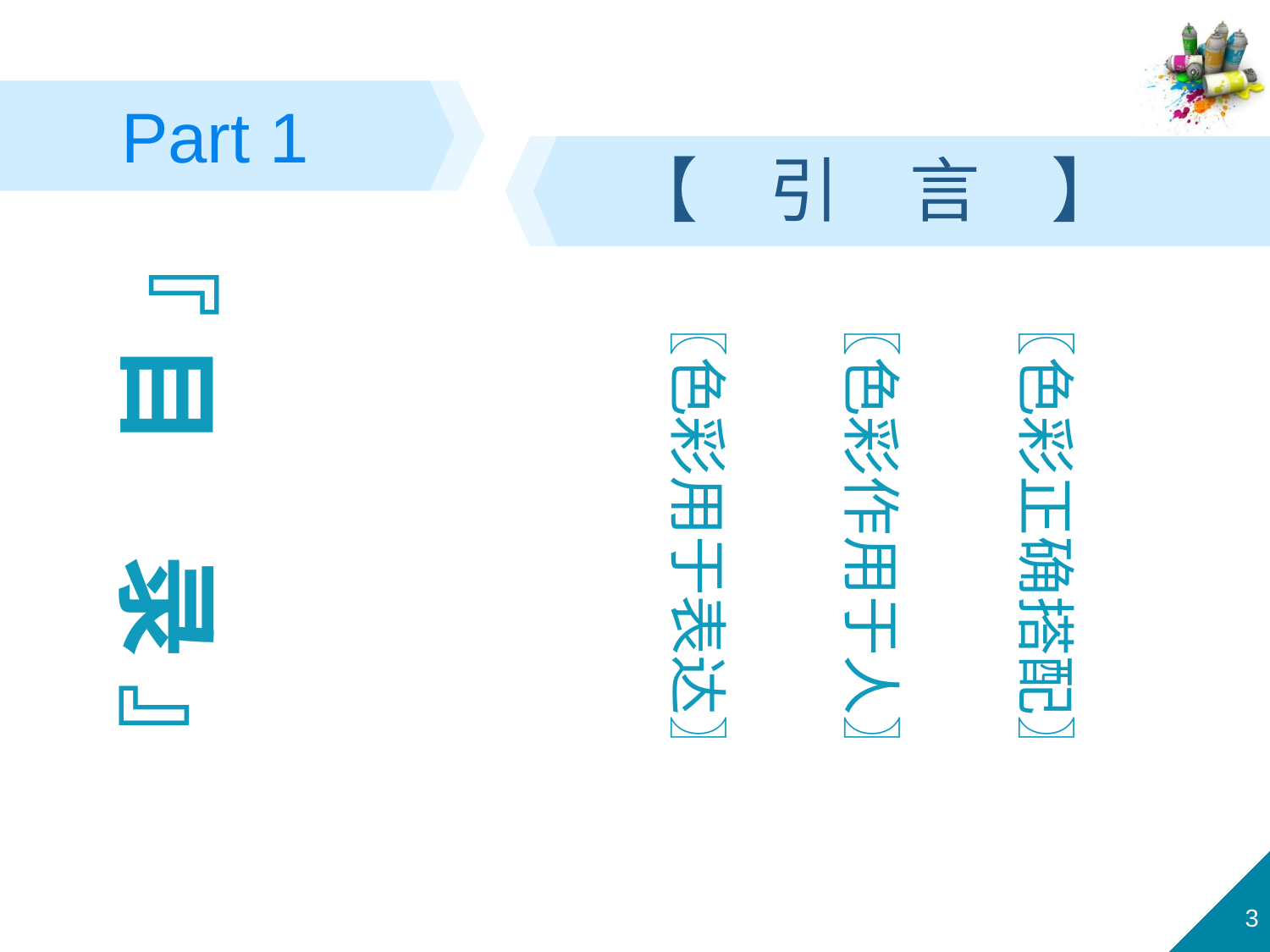

Part 1
【　引　言　】
『 目　录 』
〖色彩正确搭配〗
〖色彩作用于人〗
〖色彩用于表达〗
3